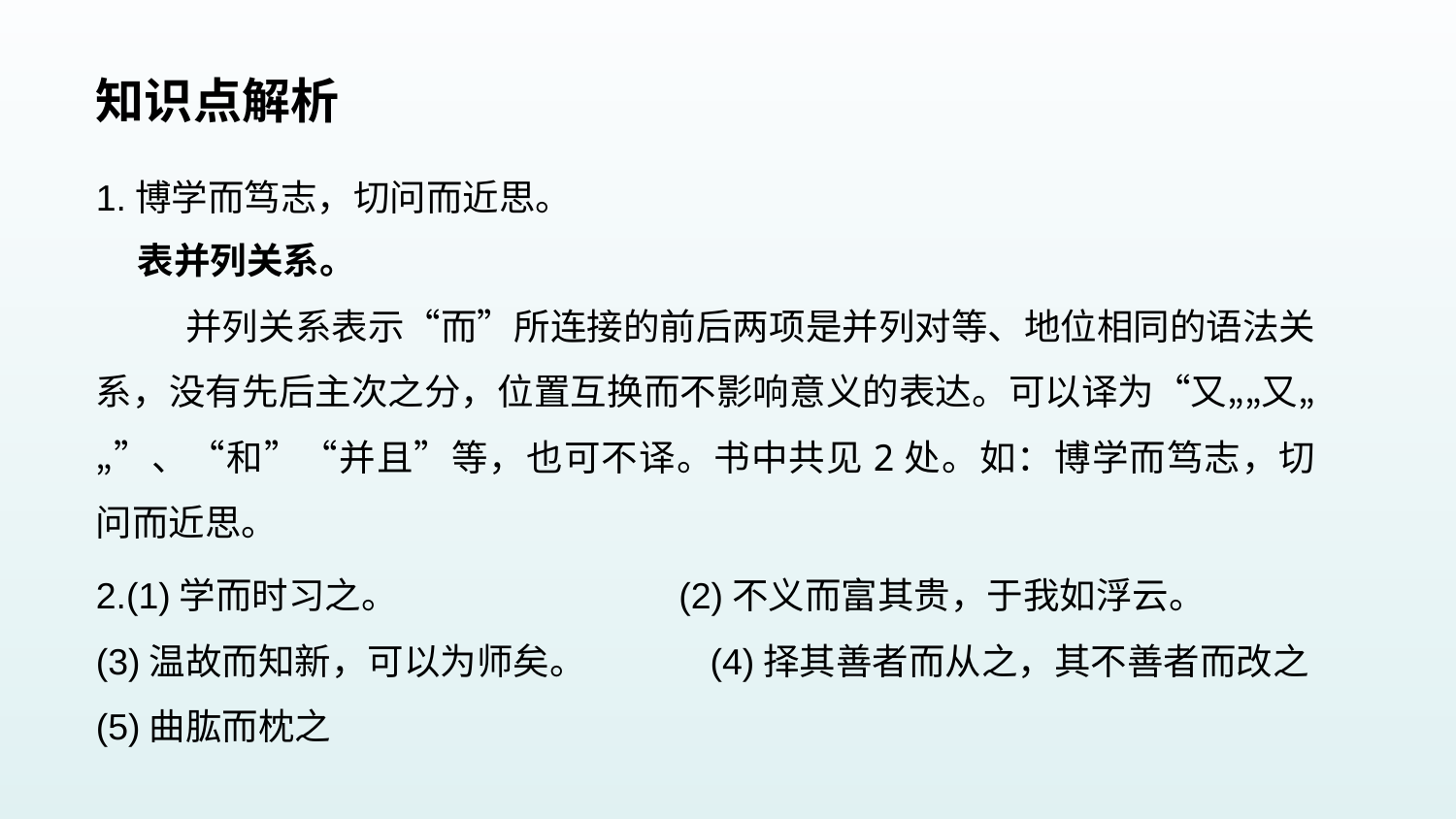

知识点解析
1.博学而笃志，切问而近思。
    表并列关系。
 并列关系表示“而”所连接的前后两项是并列对等、地位相同的语法关系，没有先后主次之分，位置互换而不影响意义的表达。可以译为“又„„又„„”、“和”“并且”等，也可不译。书中共见2处。如：博学而笃志，切问而近思。
2.(1)学而时习之。                                 (2)不义而富其贵，于我如浮云。
(3)温故而知新，可以为师矣。              (4)择其善者而从之，其不善者而改之
(5)曲肱而枕之